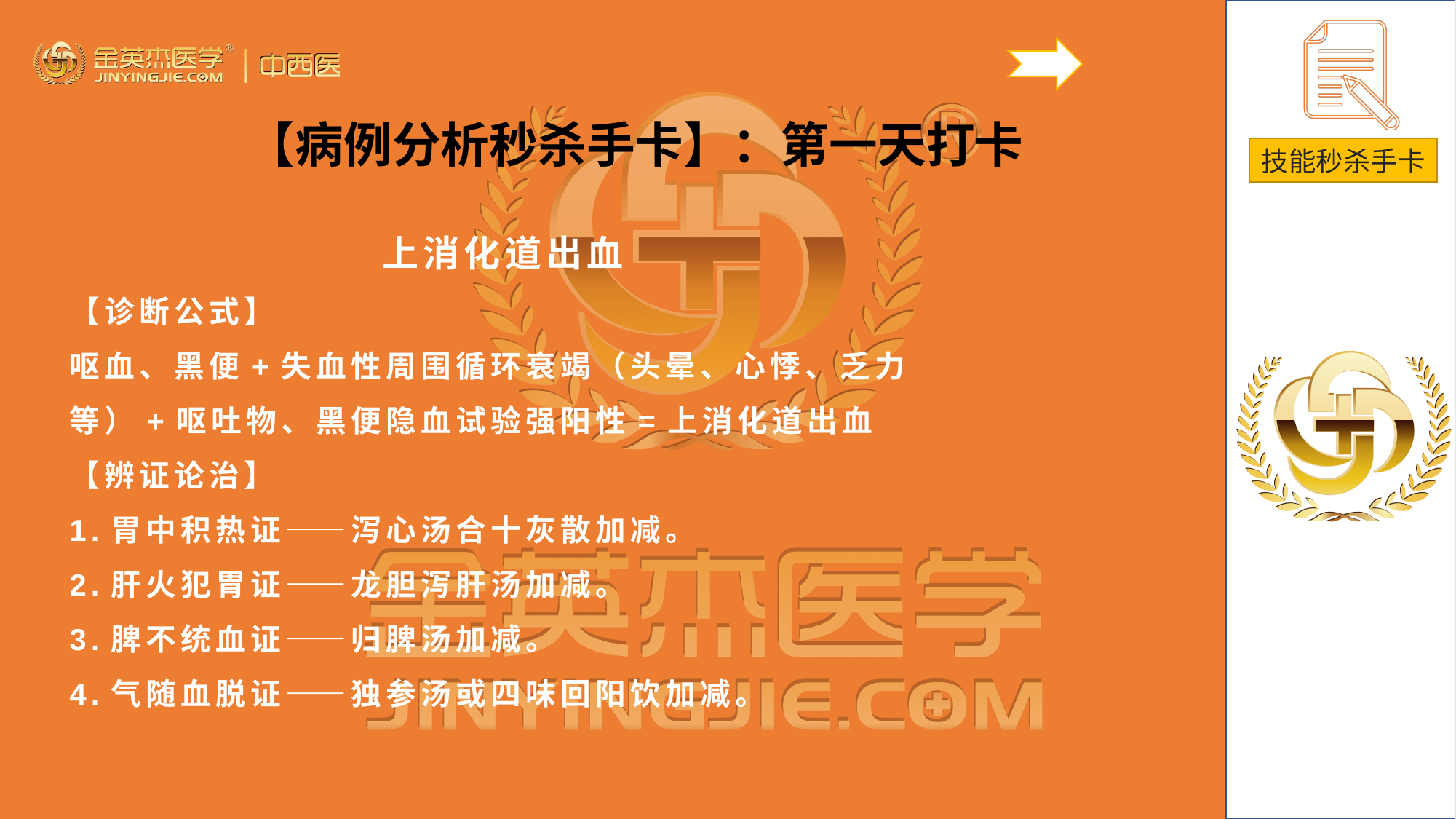

【病例分析秒杀手卡】：第一天打卡
上消化道出血
【诊断公式】
呕血、黑便+失血性周围循环衰竭（头晕、心悸、乏力等）+呕吐物、黑便隐血试验强阳性=上消化道出血
【辨证论治】
1.胃中积热证——泻心汤合十灰散加减。
2.肝火犯胃证——龙胆泻肝汤加减。
3.脾不统血证——归脾汤加减。
4.气随血脱证——独参汤或四味回阳饮加减。